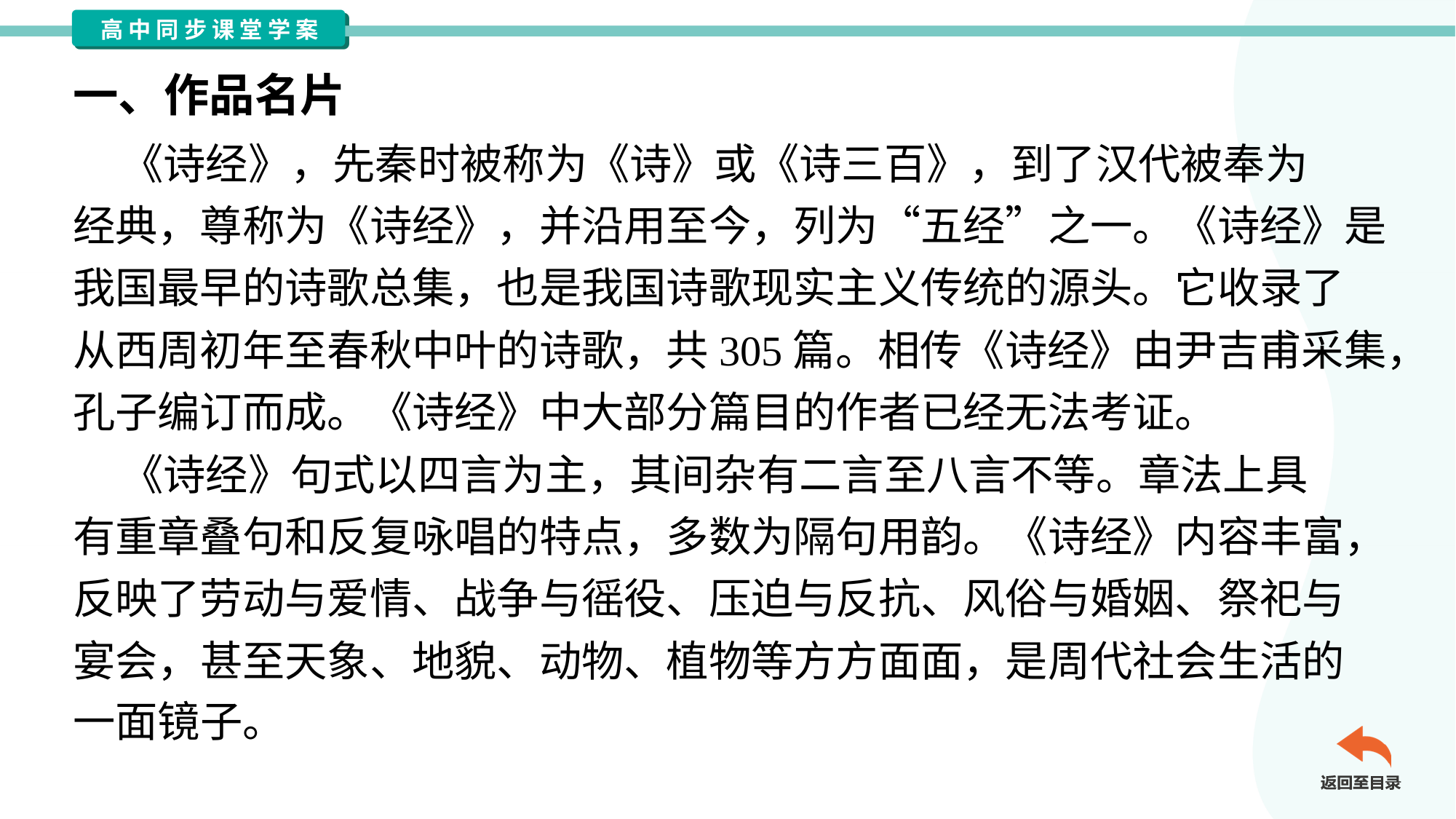

一、作品名片
    《诗经》，先秦时被称为《诗》或《诗三百》，到了汉代被奉为
经典，尊称为《诗经》，并沿用至今，列为“五经”之一。《诗经》是
我国最早的诗歌总集，也是我国诗歌现实主义传统的源头。它收录了
从西周初年至春秋中叶的诗歌，共305篇。相传《诗经》由尹吉甫采集，
孔子编订而成。《诗经》中大部分篇目的作者已经无法考证。
    《诗经》句式以四言为主，其间杂有二言至八言不等。章法上具
有重章叠句和反复咏唱的特点，多数为隔句用韵。《诗经》内容丰富，
反映了劳动与爱情、战争与徭役、压迫与反抗、风俗与婚姻、祭祀与
宴会，甚至天象、地貌、动物、植物等方方面面，是周代社会生活的
一面镜子。#1.1